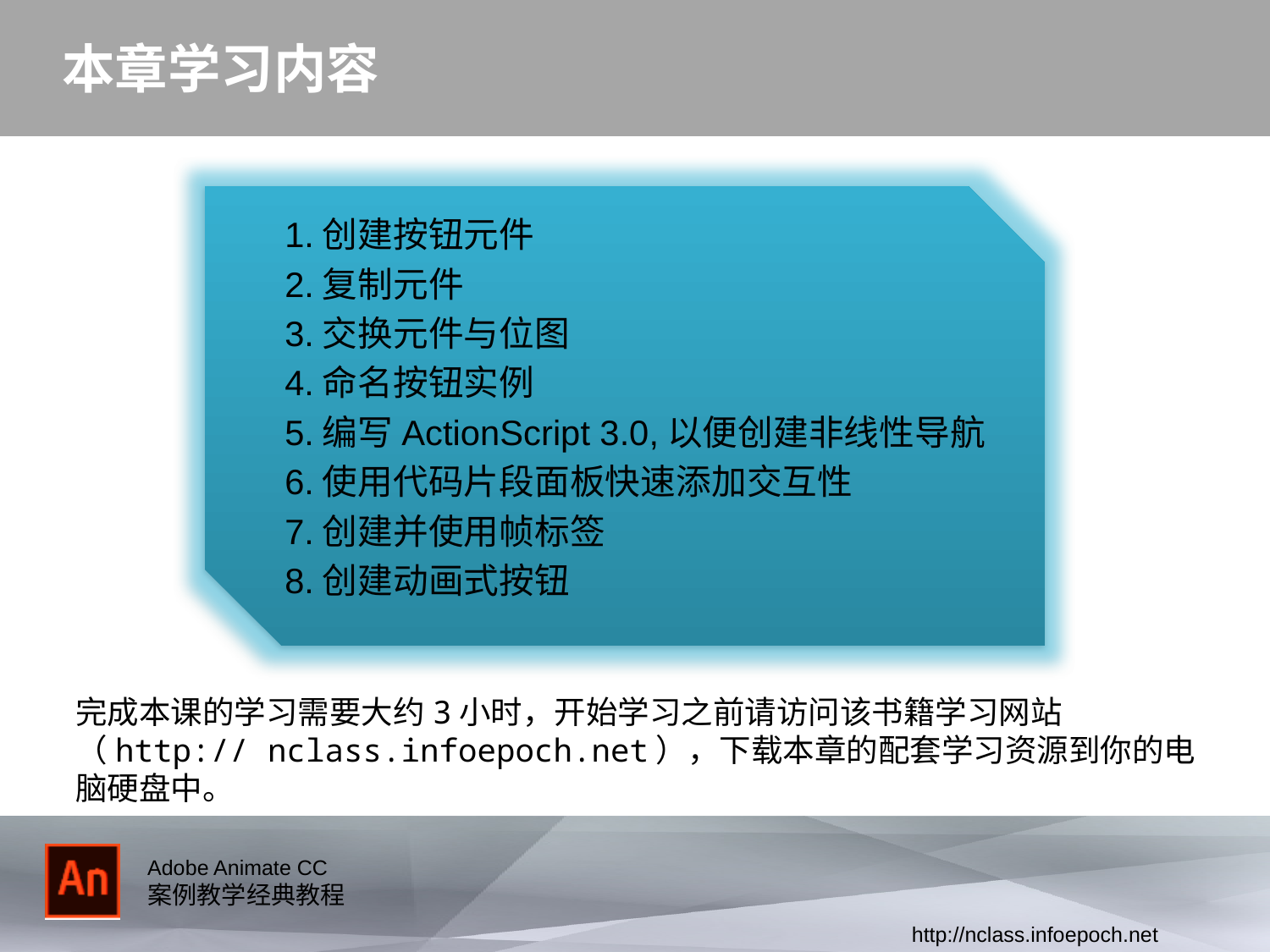

# 本章学习内容

1.创建按钮元件
2.复制元件
3.交换元件与位图
4.命名按钮实例
5.编写ActionScript 3.0,以便创建非线性导航
6.使用代码片段面板快速添加交互性
7.创建并使用帧标签
8.创建动画式按钮

完成本课的学习需要大约3小时，开始学习之前请访问该书籍学习网站（http:// nclass.infoepoch.net），下载本章的配套学习资源到你的电脑硬盘中。